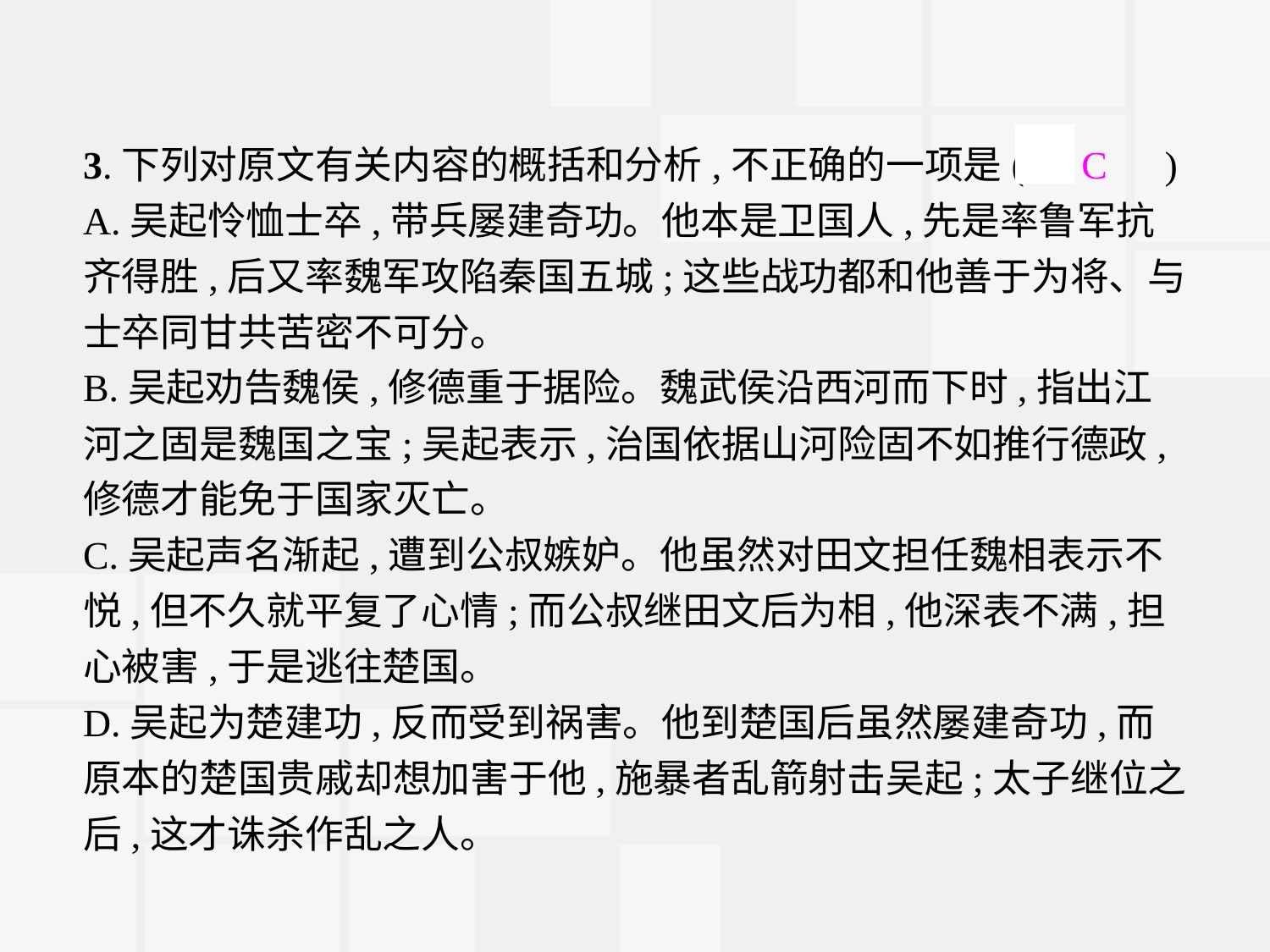

3.下列对原文有关内容的概括和分析,不正确的一项是(　C　)
A.吴起怜恤士卒,带兵屡建奇功。他本是卫国人,先是率鲁军抗齐得胜,后又率魏军攻陷秦国五城;这些战功都和他善于为将、与士卒同甘共苦密不可分。
B.吴起劝告魏侯,修德重于据险。魏武侯沿西河而下时,指出江河之固是魏国之宝;吴起表示,治国依据山河险固不如推行德政,修德才能免于国家灭亡。
C.吴起声名渐起,遭到公叔嫉妒。他虽然对田文担任魏相表示不悦,但不久就平复了心情;而公叔继田文后为相,他深表不满,担心被害,于是逃往楚国。
D.吴起为楚建功,反而受到祸害。他到楚国后虽然屡建奇功,而原本的楚国贵戚却想加害于他,施暴者乱箭射击吴起;太子继位之后,这才诛杀作乱之人。